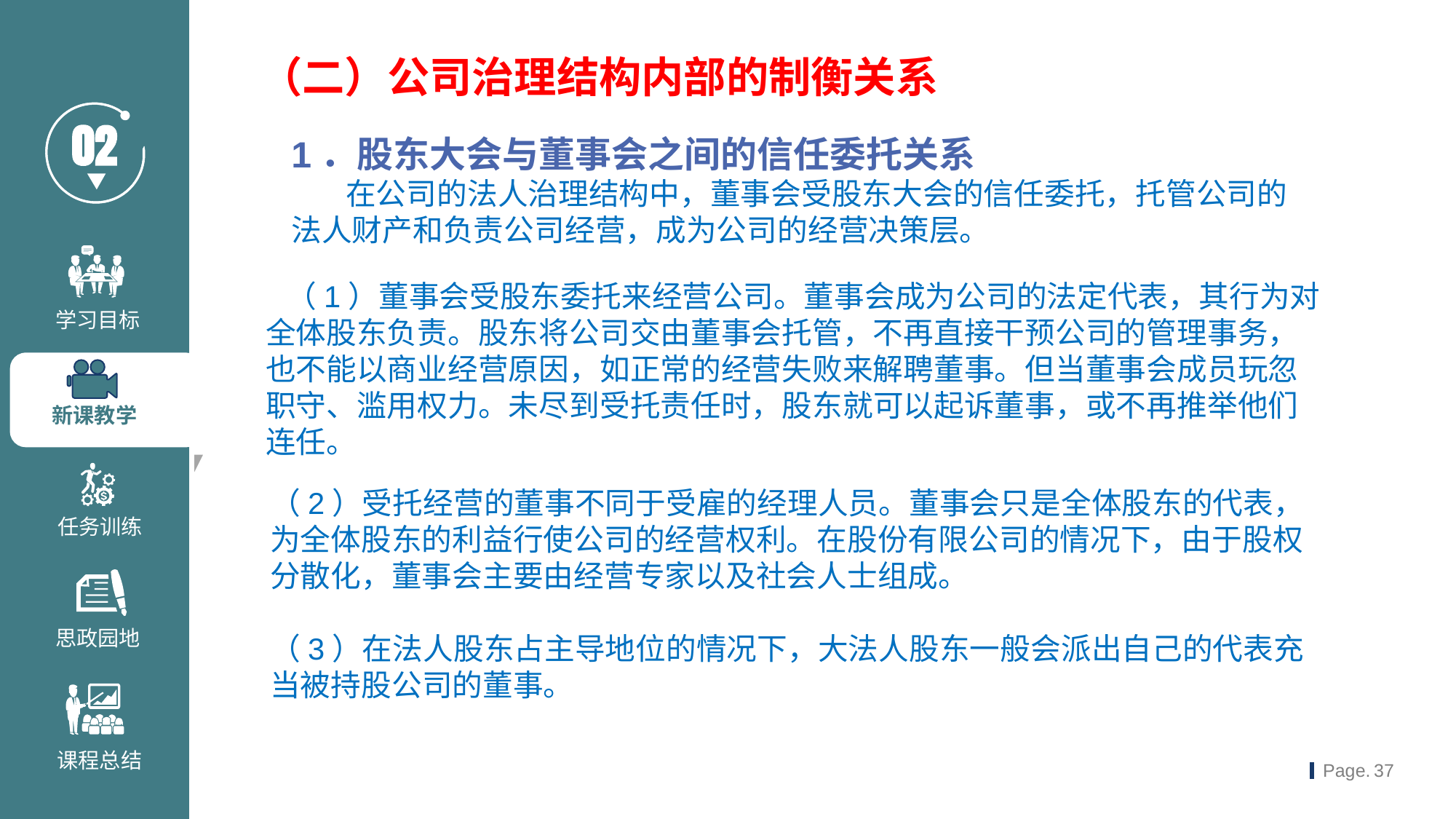

（二）公司治理结构内部的制衡关系
1．股东大会与董事会之间的信任委托关系
       在公司的法人治理结构中，董事会受股东大会的信任委托，托管公司的法人财产和负责公司经营，成为公司的经营决策层。
  （1）董事会受股东委托来经营公司。董事会成为公司的法定代表，其行为对全体股东负责。股东将公司交由董事会托管，不再直接干预公司的管理事务，也不能以商业经营原因，如正常的经营失败来解聘董事。但当董事会成员玩忽职守、滥用权力。未尽到受托责任时，股东就可以起诉董事，或不再推举他们连任。
（2）受托经营的董事不同于受雇的经理人员。董事会只是全体股东的代表，为全体股东的利益行使公司的经营权利。在股份有限公司的情况下，由于股权分散化，董事会主要由经营专家以及社会人士组成。

（3）在法人股东占主导地位的情况下，大法人股东一般会派出自己的代表充当被持股公司的董事。